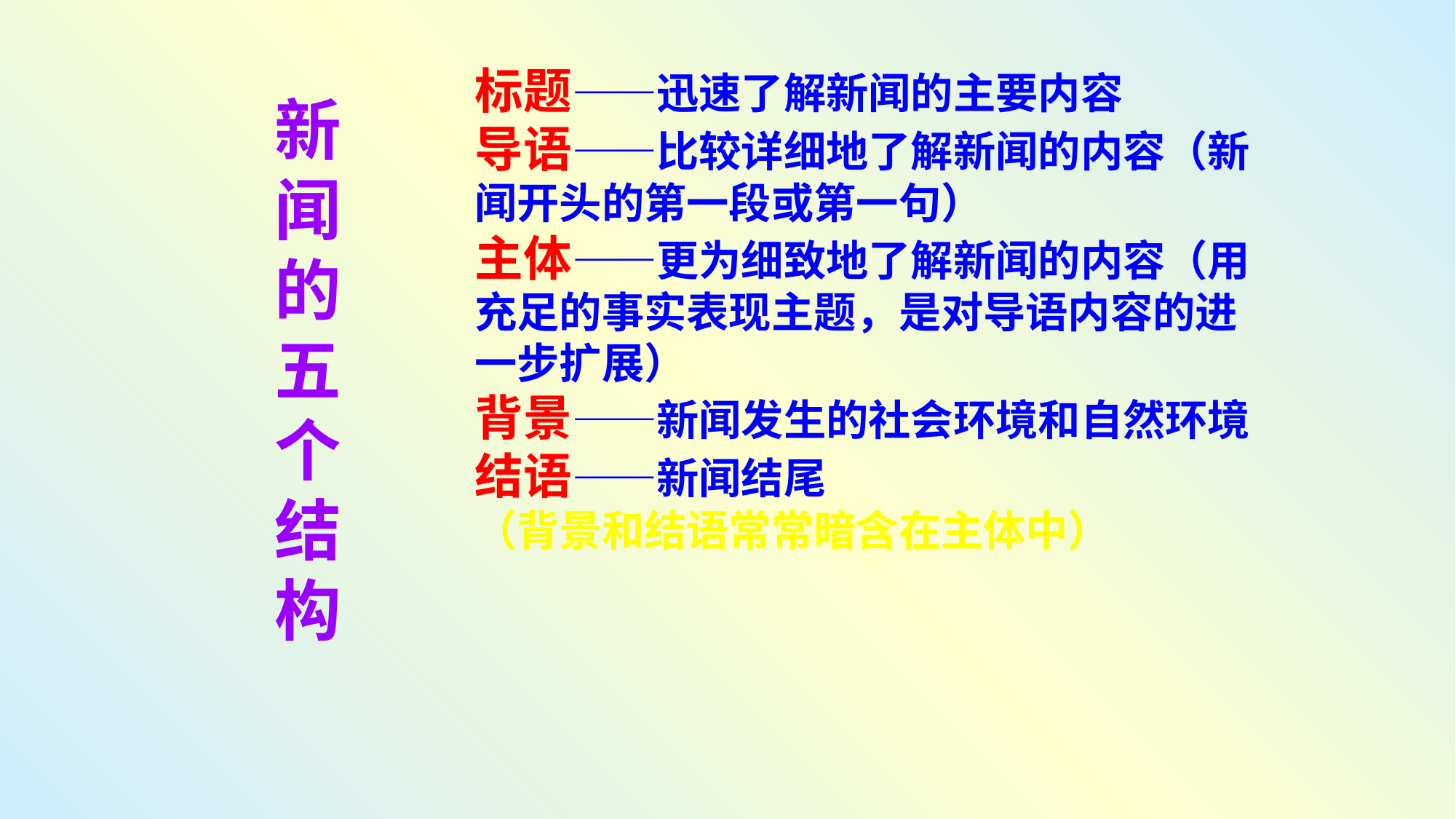

新闻的
五个结构
标题——迅速了解新闻的主要内容
导语——比较详细地了解新闻的内容（新闻开头的第一段或第一句）
主体——更为细致地了解新闻的内容（用充足的事实表现主题，是对导语内容的进一步扩展）
背景——新闻发生的社会环境和自然环境
结语——新闻结尾
（背景和结语常常暗含在主体中）